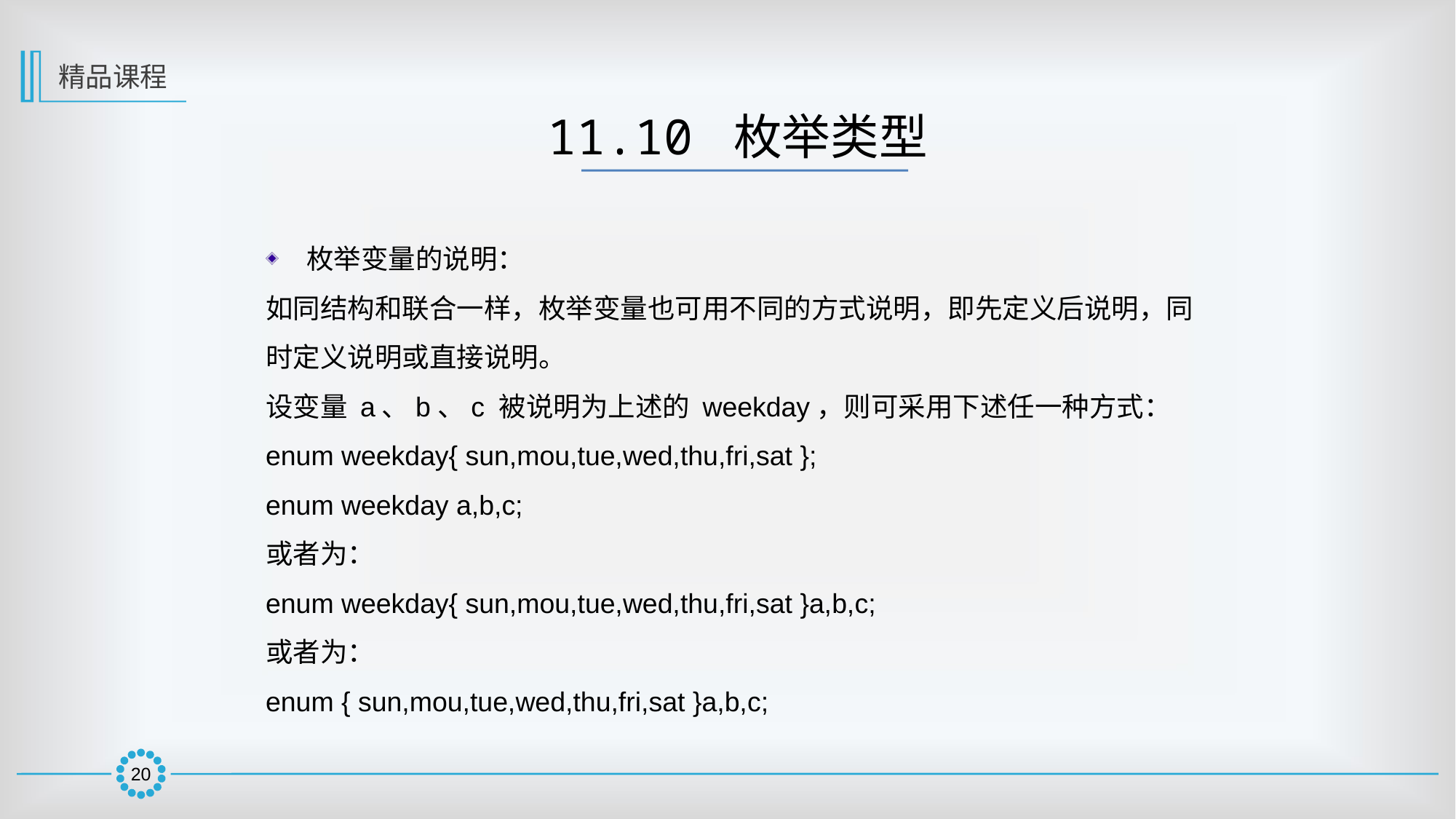

精品课程
11.10 枚举类型

枚举变量的说明：
如同结构和联合一样，枚举变量也可用不同的方式说明，即先定义后说明，同时定义说明或直接说明。
设变量 a、b、c 被说明为上述的 weekday，则可采用下述任一种方式：
enum weekday{ sun,mou,tue,wed,thu,fri,sat };
enum weekday a,b,c;
或者为：
enum weekday{ sun,mou,tue,wed,thu,fri,sat }a,b,c;
或者为：
enum { sun,mou,tue,wed,thu,fri,sat }a,b,c;

20